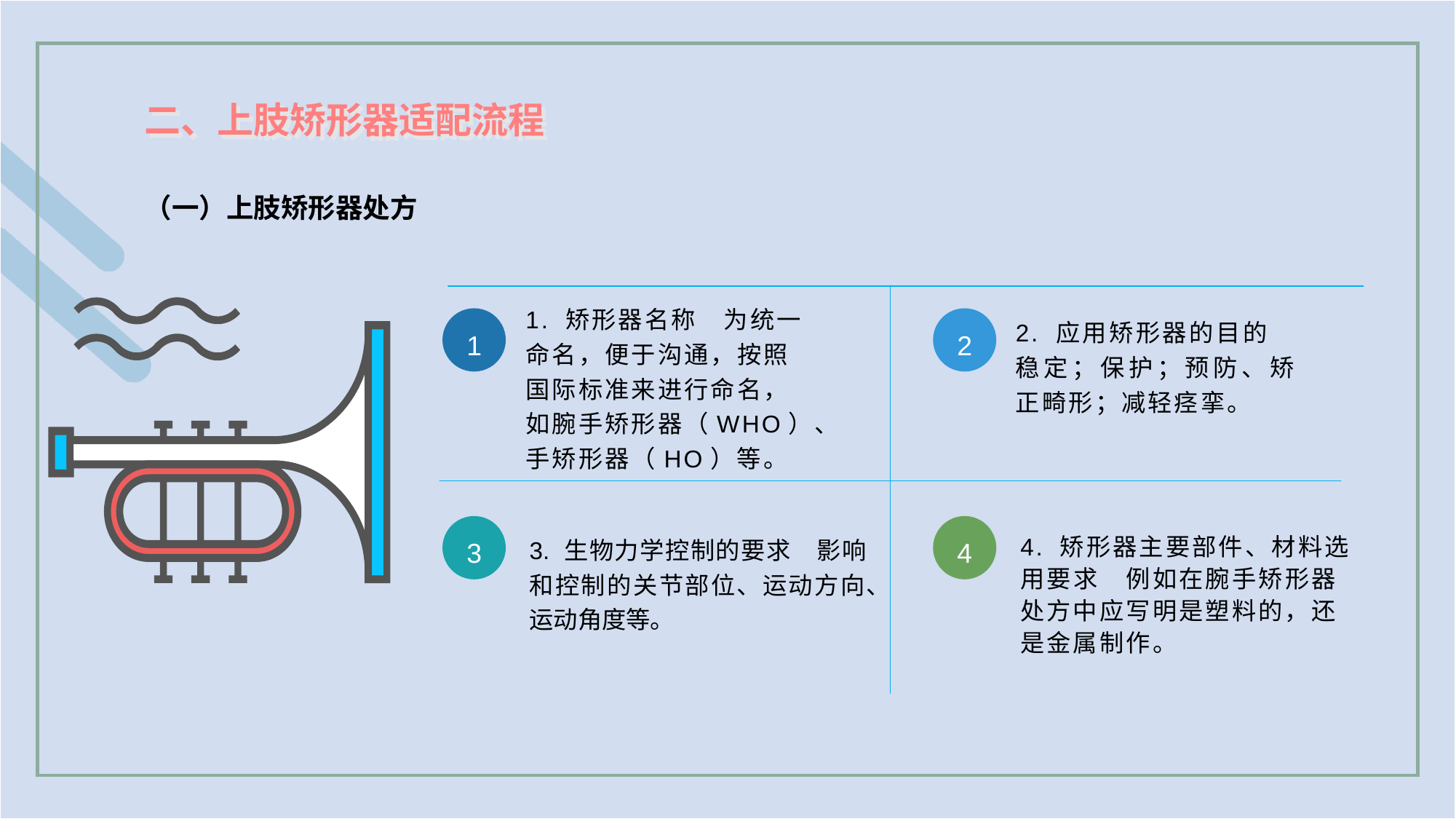

二、上肢矫形器适配流程
（一）上肢矫形器处方

1. 矫形器名称　为统一命名，便于沟通，按照国际标准来进行命名，如腕手矫形器（WHO）、手矫形器（HO）等。
1
2
2. 应用矫形器的目的　稳定；保护；预防、矫正畸形；减轻痉挛。
3
4
3. 生物力学控制的要求　影响和控制的关节部位、运动方向、运动角度等。
4. 矫形器主要部件、材料选用要求　例如在腕手矫形器处方中应写明是塑料的，还是金属制作。